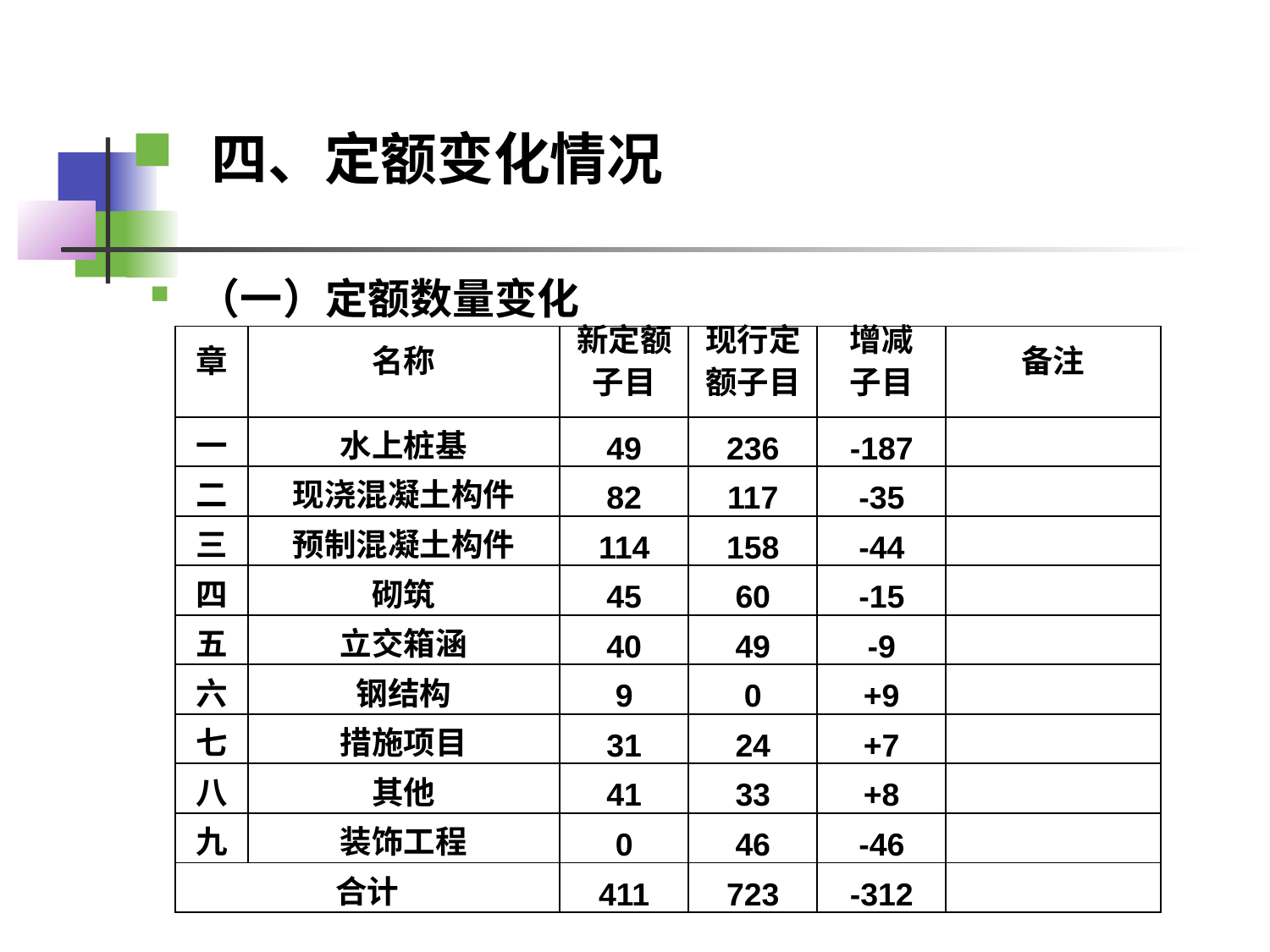

四、定额变化情况
（一）定额数量变化

| 章 | 名称 | 新定额 子目 | 现行定 额子目 | 增减 子目 | 备注 |
| --- | --- | --- | --- | --- | --- |
| 一 | 水上桩基 | 49 | 236 | -187 |  |
| 二 | 现浇混凝土构件 | 82 | 117 | -35 |  |
| 三 | 预制混凝土构件 | 114 | 158 | -44 |  |
| 四 | 砌筑 | 45 | 60 | -15 |  |
| 五 | 立交箱涵 | 40 | 49 | -9 |  |
| 六 | 钢结构 | 9 | 0 | +9 |  |
| 七 | 措施项目 | 31 | 24 | +7 |  |
| 八 | 其他 | 41 | 33 | +8 |  |
| 九 | 装饰工程 | 0 | 46 | -46 |  |
| 合计 |  | 411 | 723 | -312 |  |